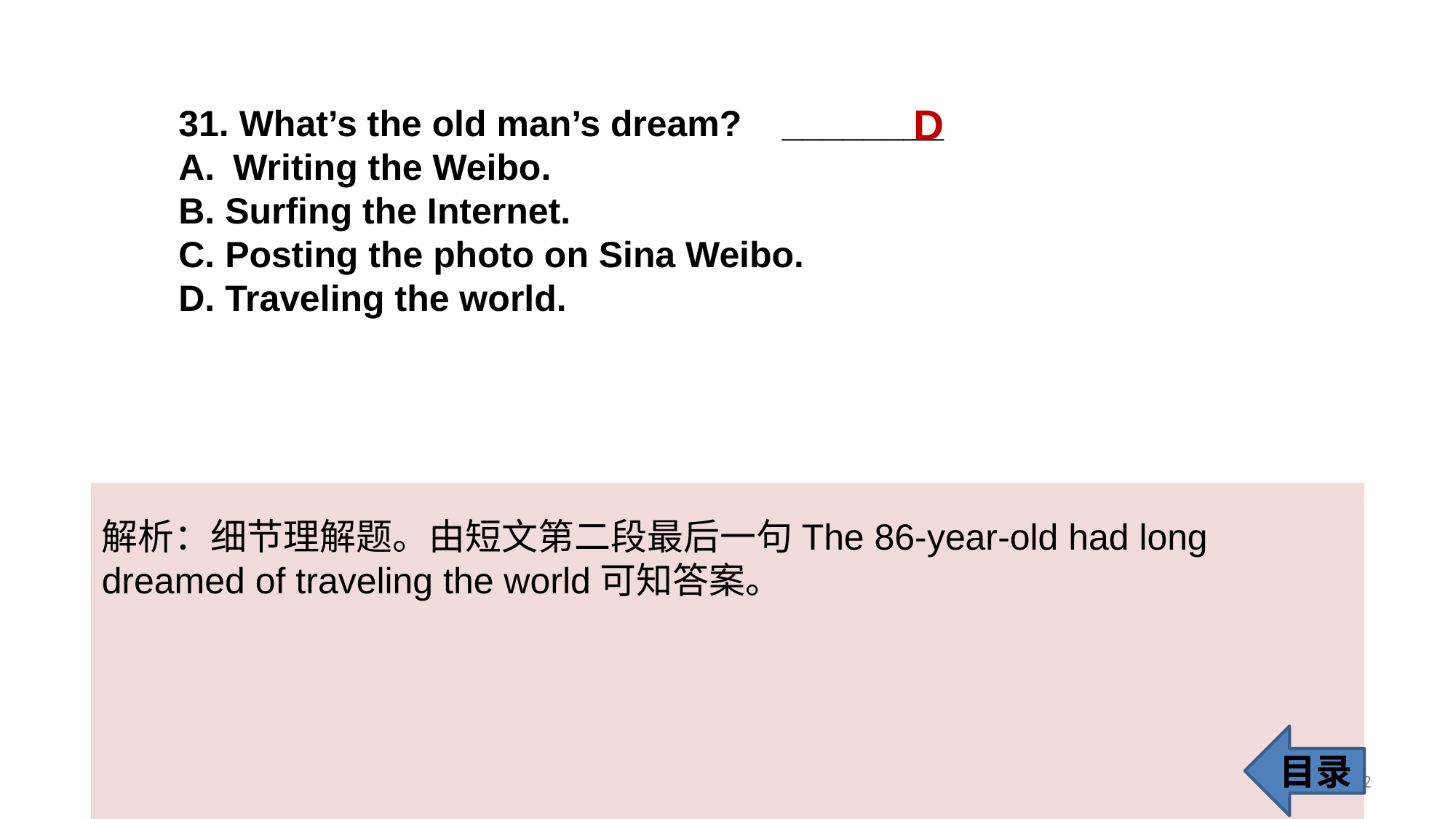

D
31. What’s the old man’s dream?    ________
Writing the Weibo.
B. Surfing the Internet.
C. Posting the photo on Sina Weibo.
D. Traveling the world.

解析：细节理解题。由短文第二段最后一句The 86-year-old had long dreamed of traveling the world可知答案。
目录
32